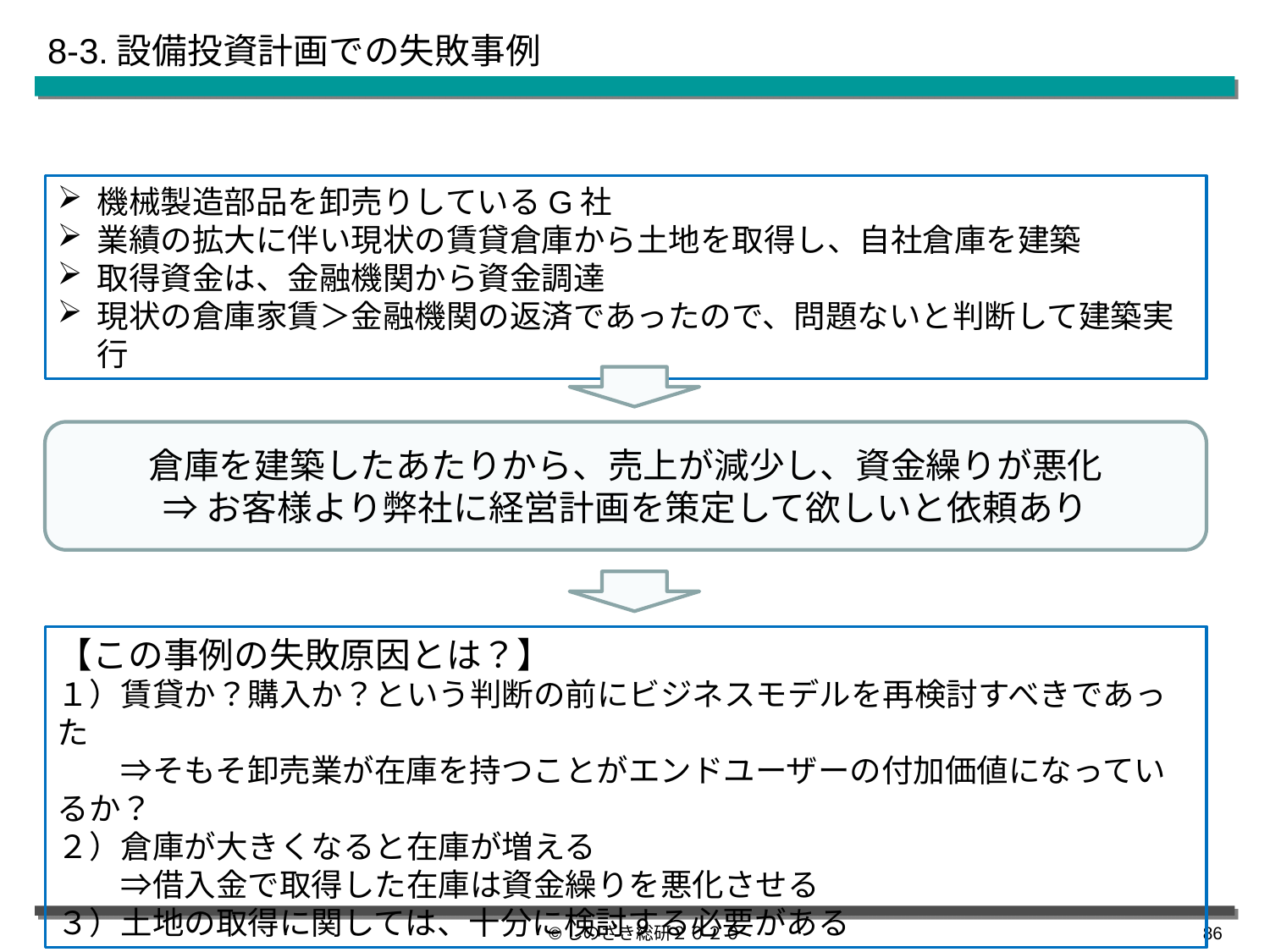

8-3.設備投資計画での失敗事例
機械製造部品を卸売りしているG社
業績の拡大に伴い現状の賃貸倉庫から土地を取得し、自社倉庫を建築
取得資金は、金融機関から資金調達
現状の倉庫家賃＞金融機関の返済であったので、問題ないと判断して建築実行

倉庫を建築したあたりから、売上が減少し、資金繰りが悪化
⇒お客様より弊社に経営計画を策定して欲しいと依頼あり

【この事例の失敗原因とは？】
１）賃貸か？購入か？という判断の前にビジネスモデルを再検討すべきであった
　　⇒そもそ卸売業が在庫を持つことがエンドユーザーの付加価値になっているか？
２）倉庫が大きくなると在庫が増える
　　⇒借入金で取得した在庫は資金繰りを悪化させる
３）土地の取得に関しては、十分に検討する必要がある
©しのざき総研２０２０
86